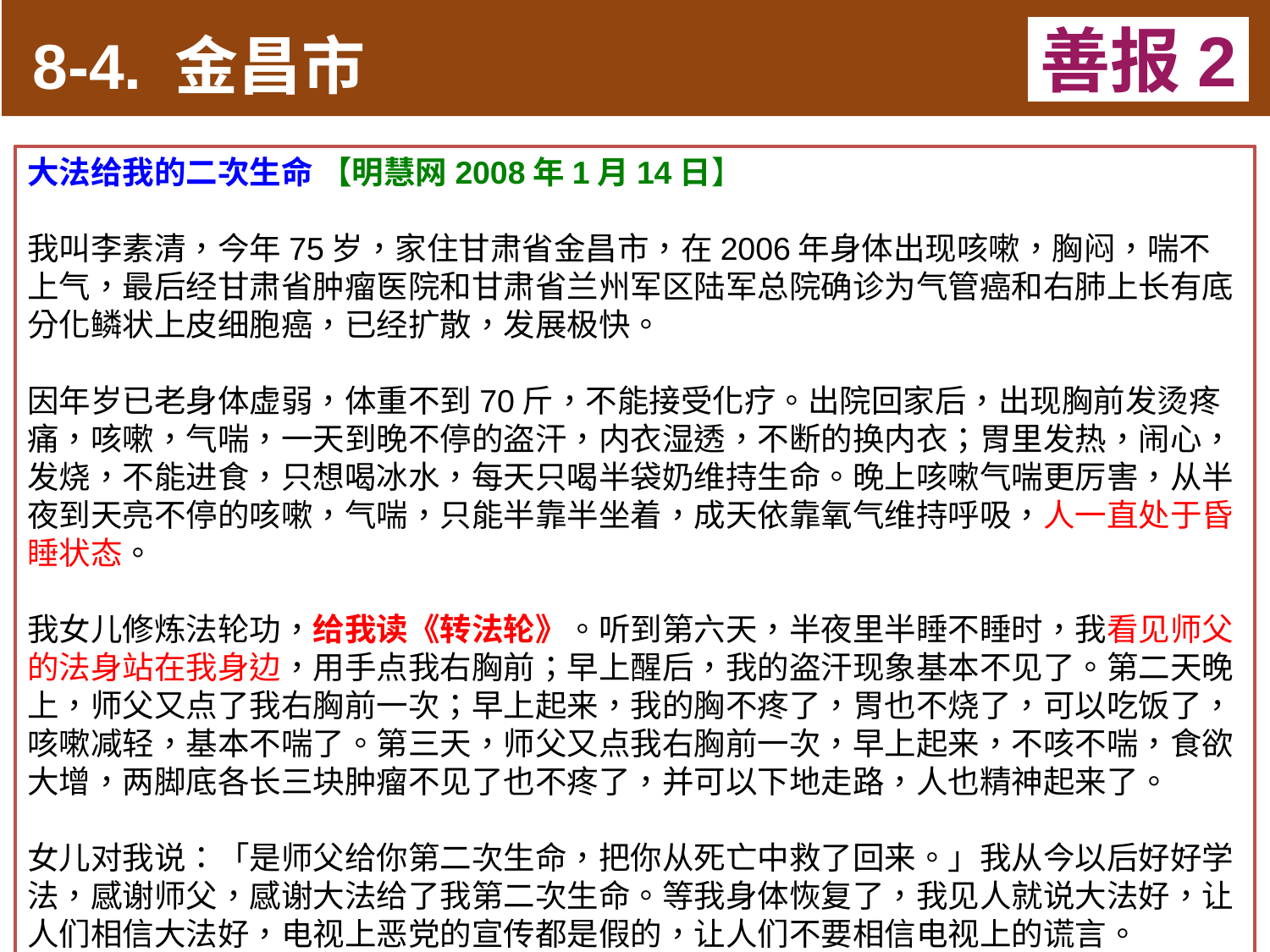

8-4. 金昌市
善报2
大法给我的二次生命 【明慧网2008年1月14日】

我叫李素清，今年75岁，家住甘肃省金昌市，在2006年身体出现咳嗽，胸闷，喘不上气，最后经甘肃省肿瘤医院和甘肃省兰州军区陆军总院确诊为气管癌和右肺上长有底分化鳞状上皮细胞癌，已经扩散，发展极快。

因年岁已老身体虚弱，体重不到70斤，不能接受化疗。出院回家后，出现胸前发烫疼痛，咳嗽，气喘，一天到晚不停的盗汗，内衣湿透，不断的换内衣；胃里发热，闹心，发烧，不能进食，只想喝冰水，每天只喝半袋奶维持生命。晚上咳嗽气喘更厉害，从半夜到天亮不停的咳嗽，气喘，只能半靠半坐着，成天依靠氧气维持呼吸，人一直处于昏睡状态。

我女儿修炼法轮功，给我读《转法轮》。听到第六天，半夜里半睡不睡时，我看见师父的法身站在我身边，用手点我右胸前；早上醒后，我的盗汗现象基本不见了。第二天晚上，师父又点了我右胸前一次；早上起来，我的胸不疼了，胃也不烧了，可以吃饭了，咳嗽减轻，基本不喘了。第三天，师父又点我右胸前一次，早上起来，不咳不喘，食欲大增，两脚底各长三块肿瘤不见了也不疼了，并可以下地走路，人也精神起来了。

女儿对我说：「是师父给你第二次生命，把你从死亡中救了回来。」我从今以后好好学法，感谢师父，感谢大法给了我第二次生命。等我身体恢复了，我见人就说大法好，让人们相信大法好，电视上恶党的宣传都是假的，让人们不要相信电视上的谎言。